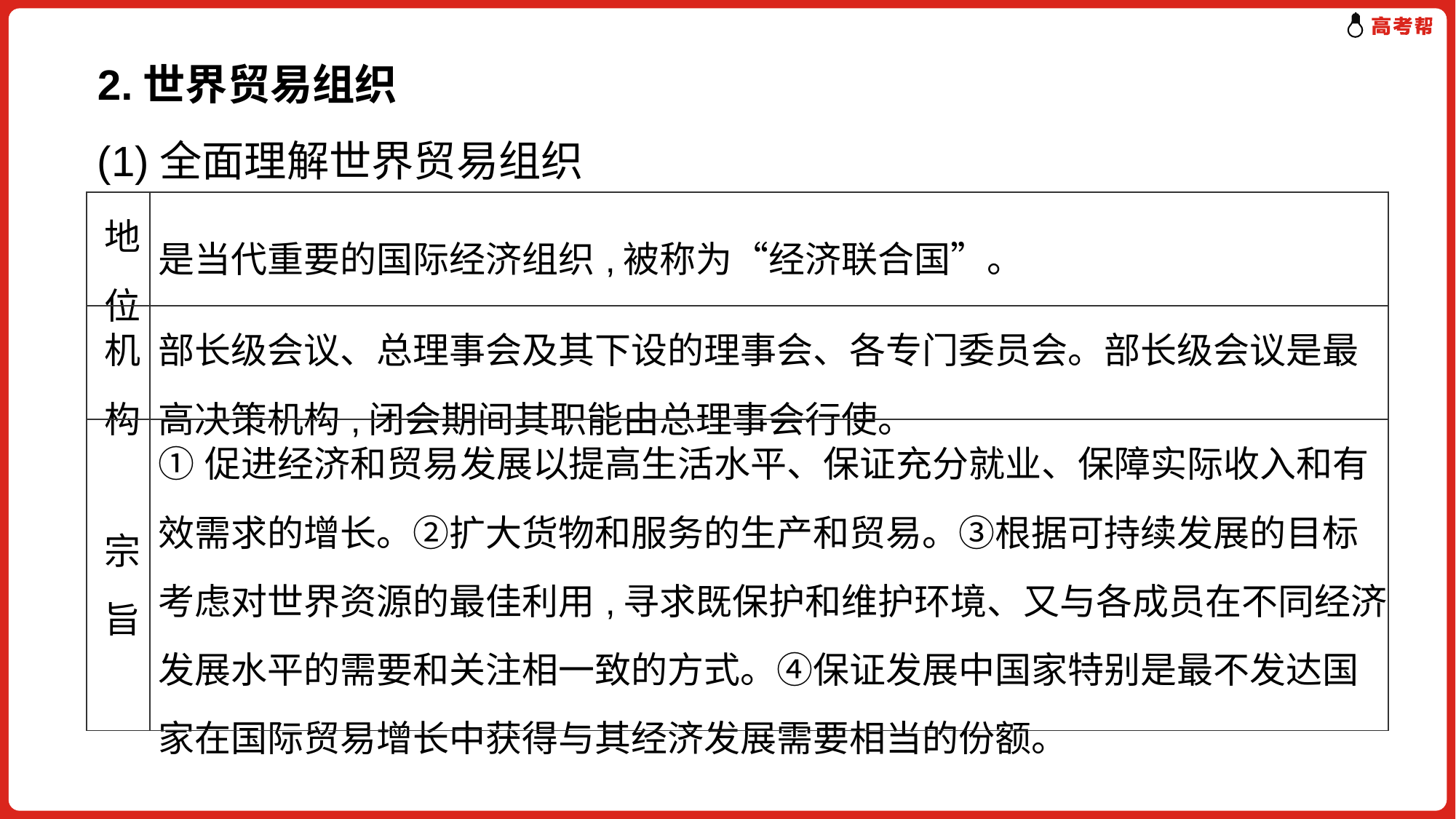

2.世界贸易组织
(1)全面理解世界贸易组织
| 地位 | 是当代重要的国际经济组织,被称为“经济联合国”。 |
| --- | --- |
| 机构 | 部长级会议、总理事会及其下设的理事会、各专门委员会。部长级会议是最高决策机构,闭会期间其职能由总理事会行使。 |
| 宗旨 | ①促进经济和贸易发展以提高生活水平、保证充分就业、保障实际收入和有效需求的增长。②扩大货物和服务的生产和贸易。③根据可持续发展的目标考虑对世界资源的最佳利用,寻求既保护和维护环境、又与各成员在不同经济发展水平的需要和关注相一致的方式。④保证发展中国家特别是最不发达国家在国际贸易增长中获得与其经济发展需要相当的份额。 |